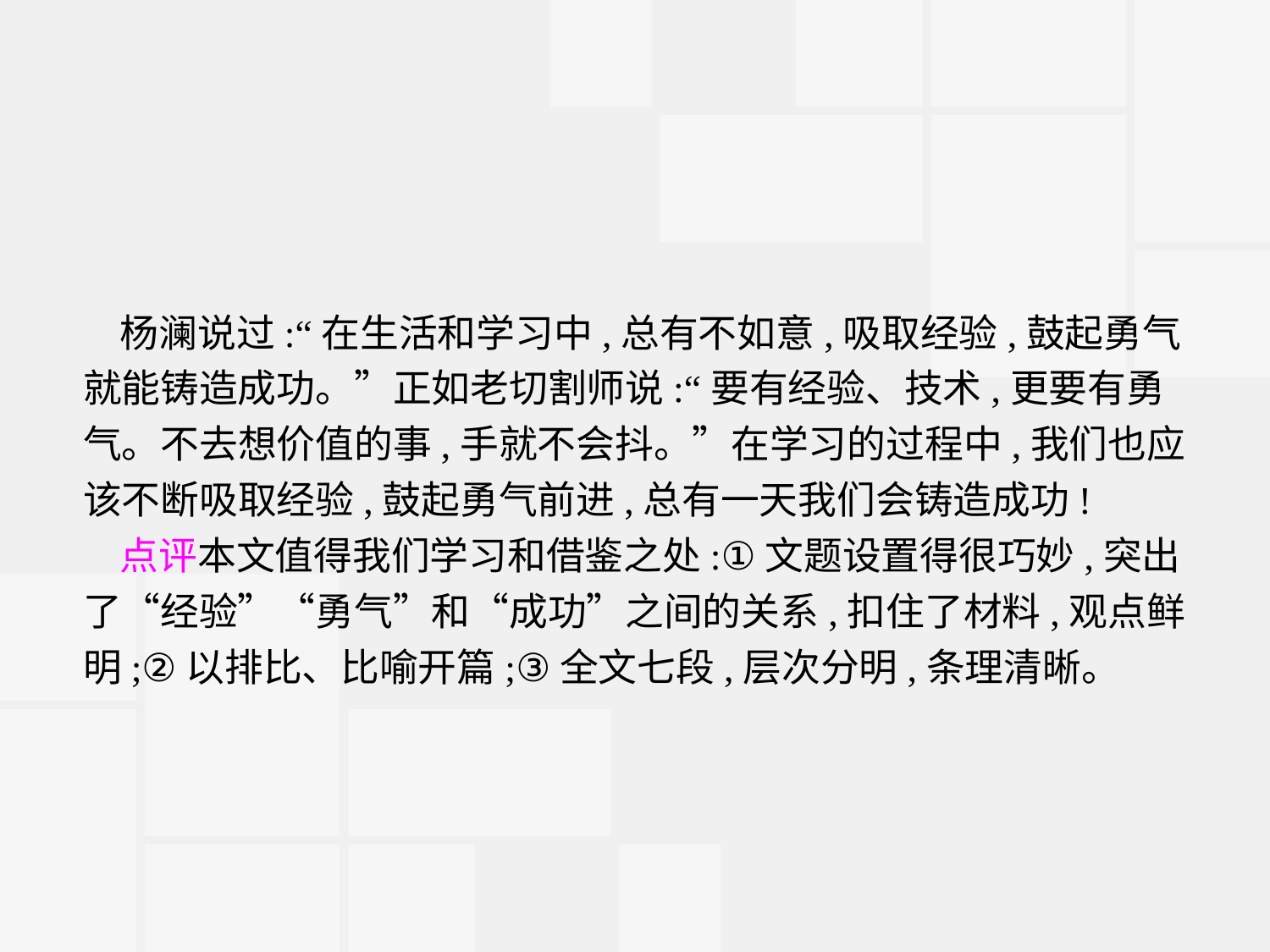

杨澜说过:“在生活和学习中,总有不如意,吸取经验,鼓起勇气就能铸造成功。”正如老切割师说:“要有经验、技术,更要有勇气。不去想价值的事,手就不会抖。”在学习的过程中,我们也应该不断吸取经验,鼓起勇气前进,总有一天我们会铸造成功!
点评本文值得我们学习和借鉴之处:①文题设置得很巧妙,突出了“经验”“勇气”和“成功”之间的关系,扣住了材料,观点鲜明;②以排比、比喻开篇;③全文七段,层次分明,条理清晰。